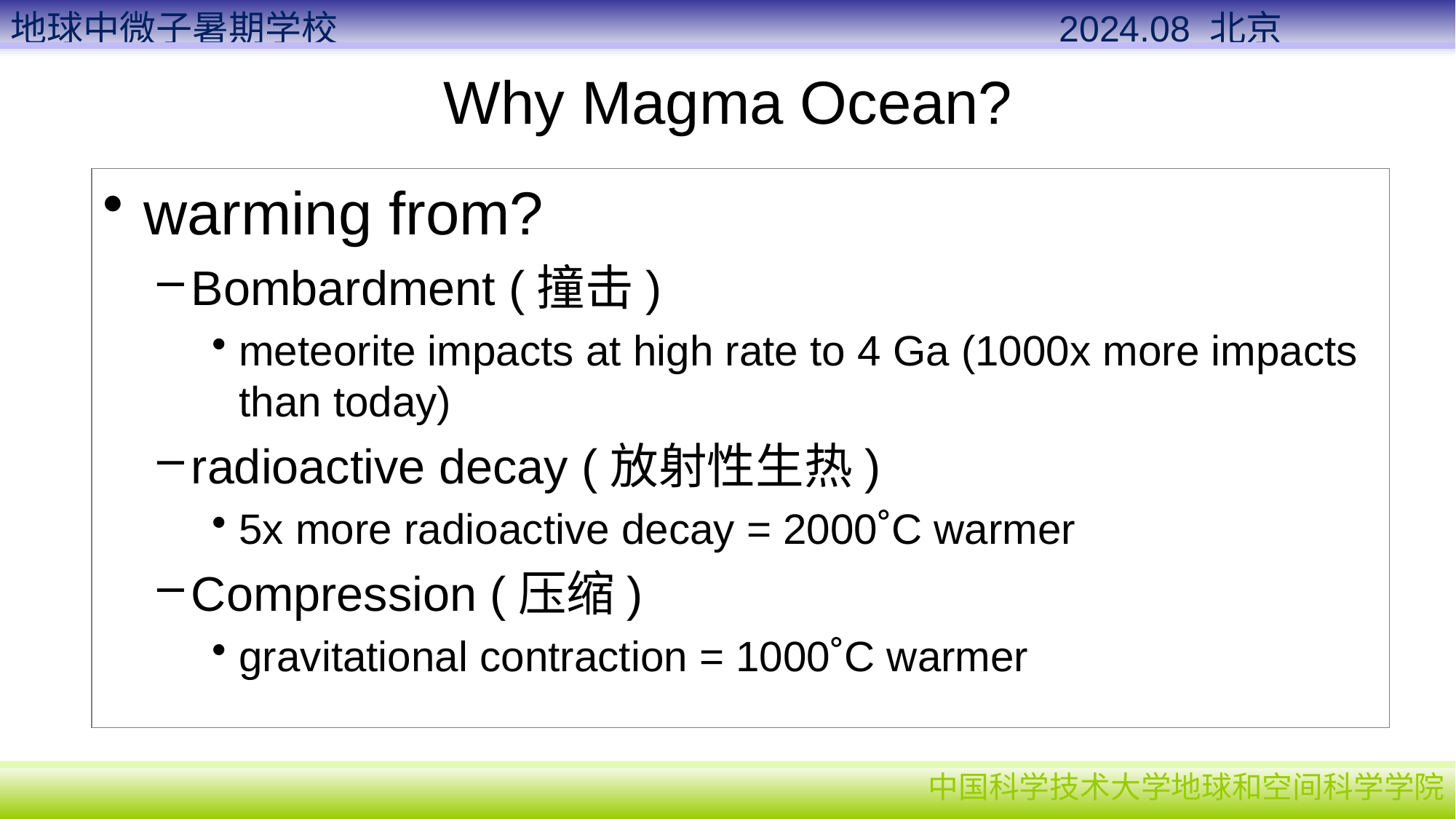

# Why Magma Ocean?
warming from?
Bombardment (撞击)
meteorite impacts at high rate to 4 Ga (1000x more impacts than today)
radioactive decay (放射性生热)
5x more radioactive decay = 2000˚C warmer
Compression (压缩)
gravitational contraction = 1000˚C warmer